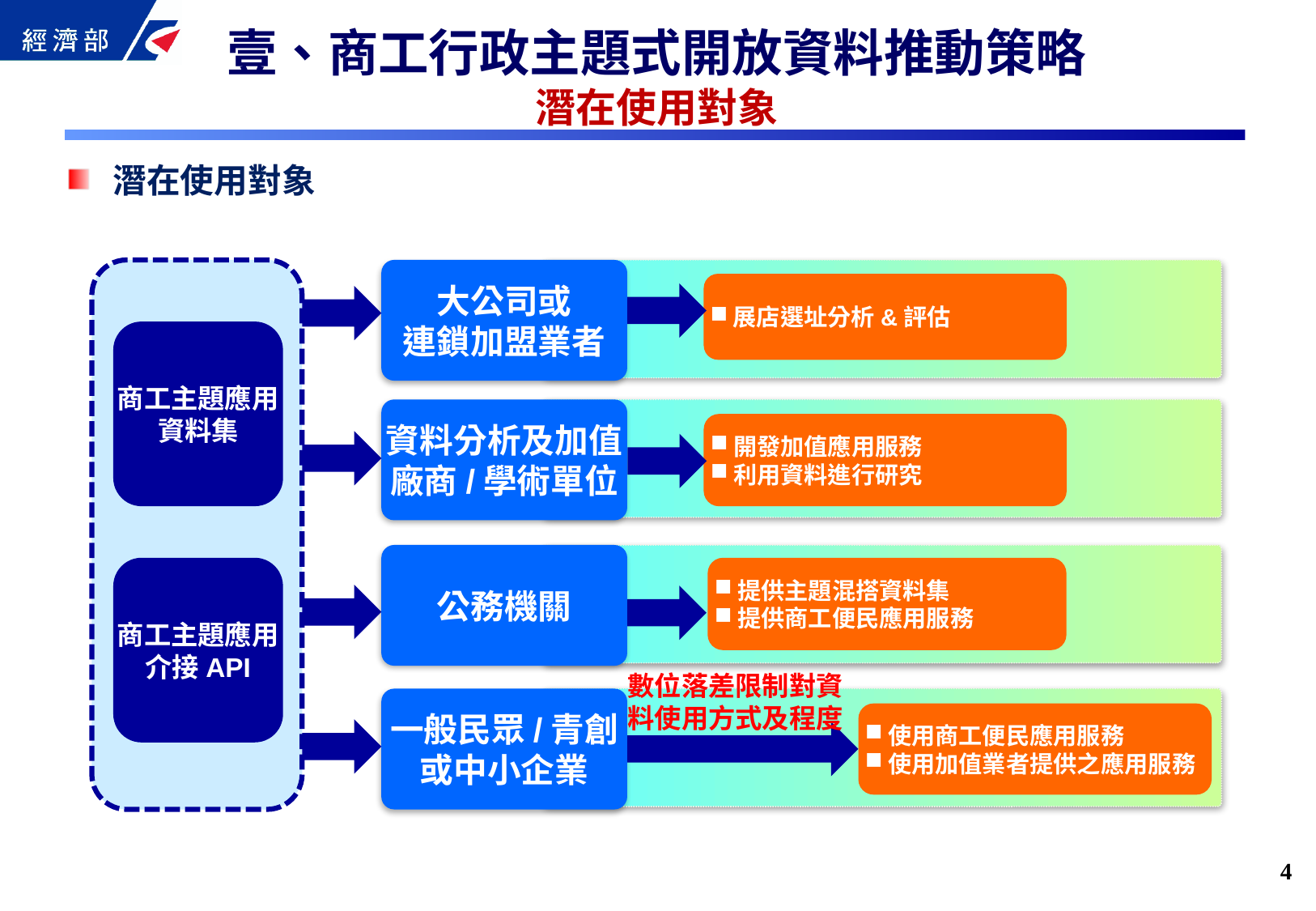

壹、商工行政主題式開放資料推動策略
潛在使用對象
潛在使用對象
大公司或
連鎖加盟業者

展店選址分析&評估

商工主題應用
資料集
資料分析及加值
廠商/學術單位

開發加值應用服務
利用資料進行研究

公務機關

商工主題應用
介接API
提供主題混搭資料集
提供商工便民應用服務

數位落差限制對資料使用方式及程度
一般民眾/青創
或中小企業

使用商工便民應用服務
使用加值業者提供之應用服務

4